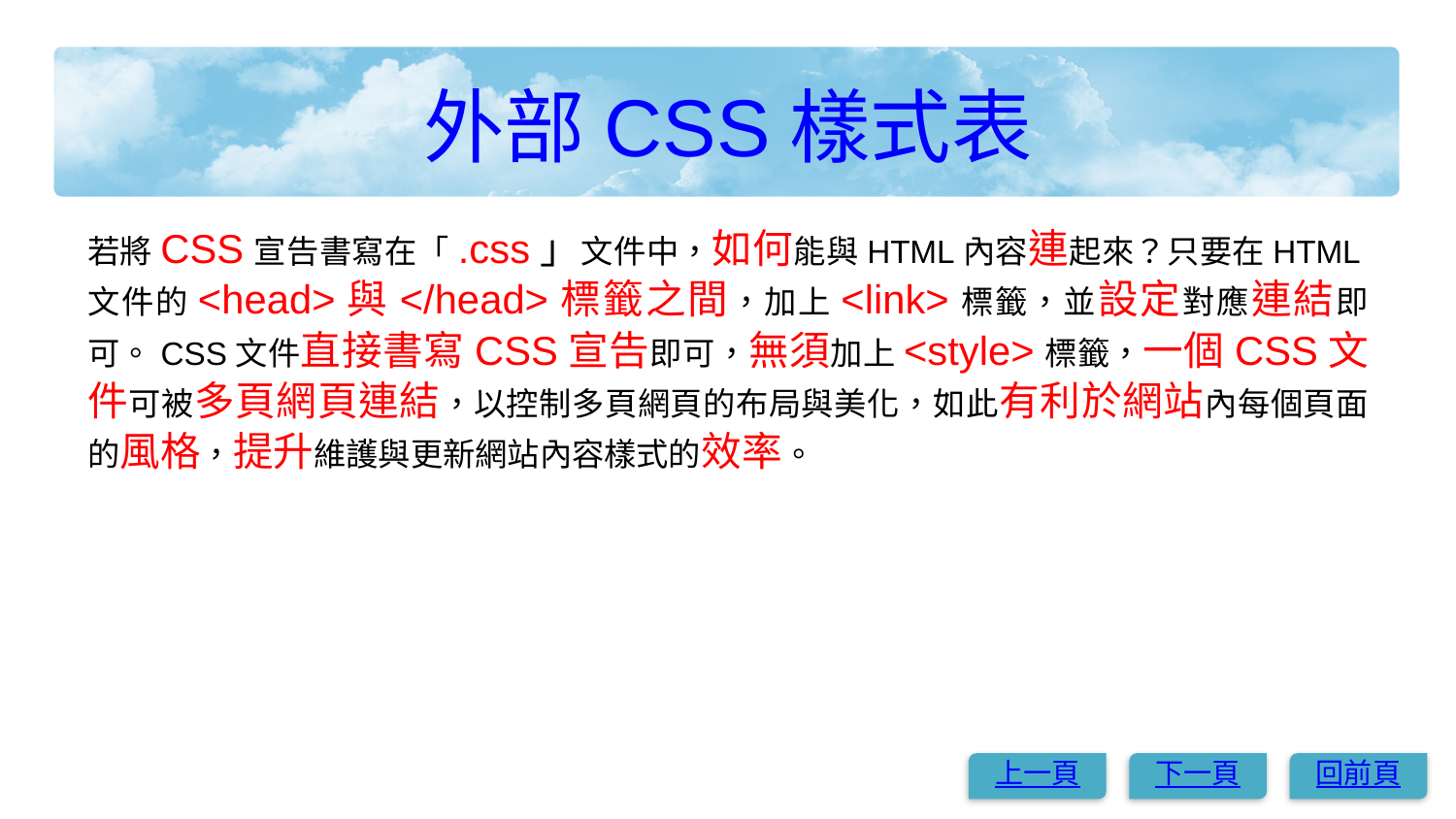

# 外部CSS樣式表
若將CSS宣告書寫在「.css」文件中，如何能與HTML內容連起來？只要在HTML文件的<head>與</head>標籤之間，加上<link>標籤，並設定對應連結即可。CSS文件直接書寫CSS宣告即可，無須加上<style>標籤，一個CSS文件可被多頁網頁連結，以控制多頁網頁的布局與美化，如此有利於網站內每個頁面的風格，提升維護與更新網站內容樣式的效率。
上一頁
下一頁
回前頁